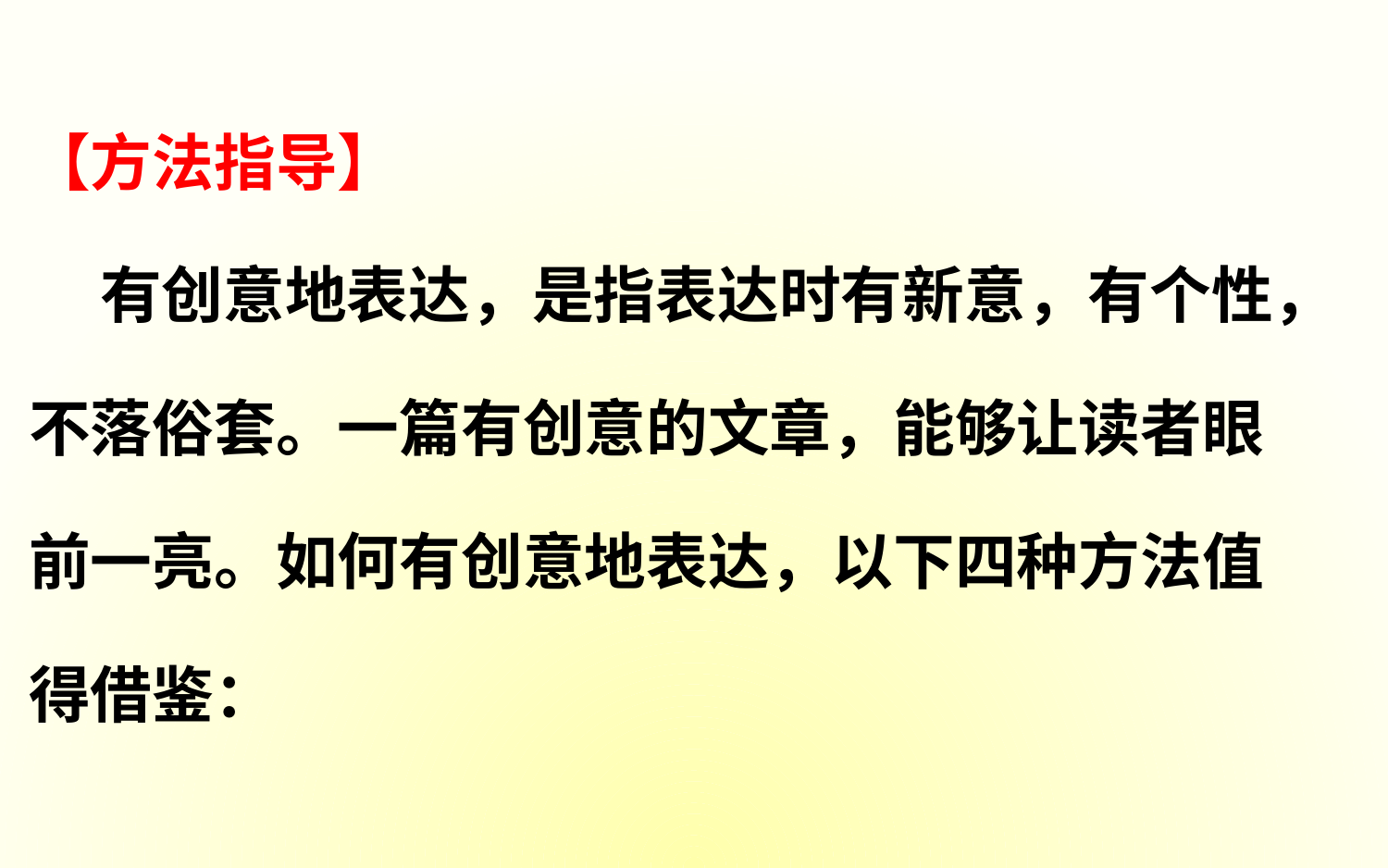

【方法指导】
    有创意地表达，是指表达时有新意，有个性，不落俗套。一篇有创意的文章，能够让读者眼前一亮。如何有创意地表达，以下四种方法值得借鉴：